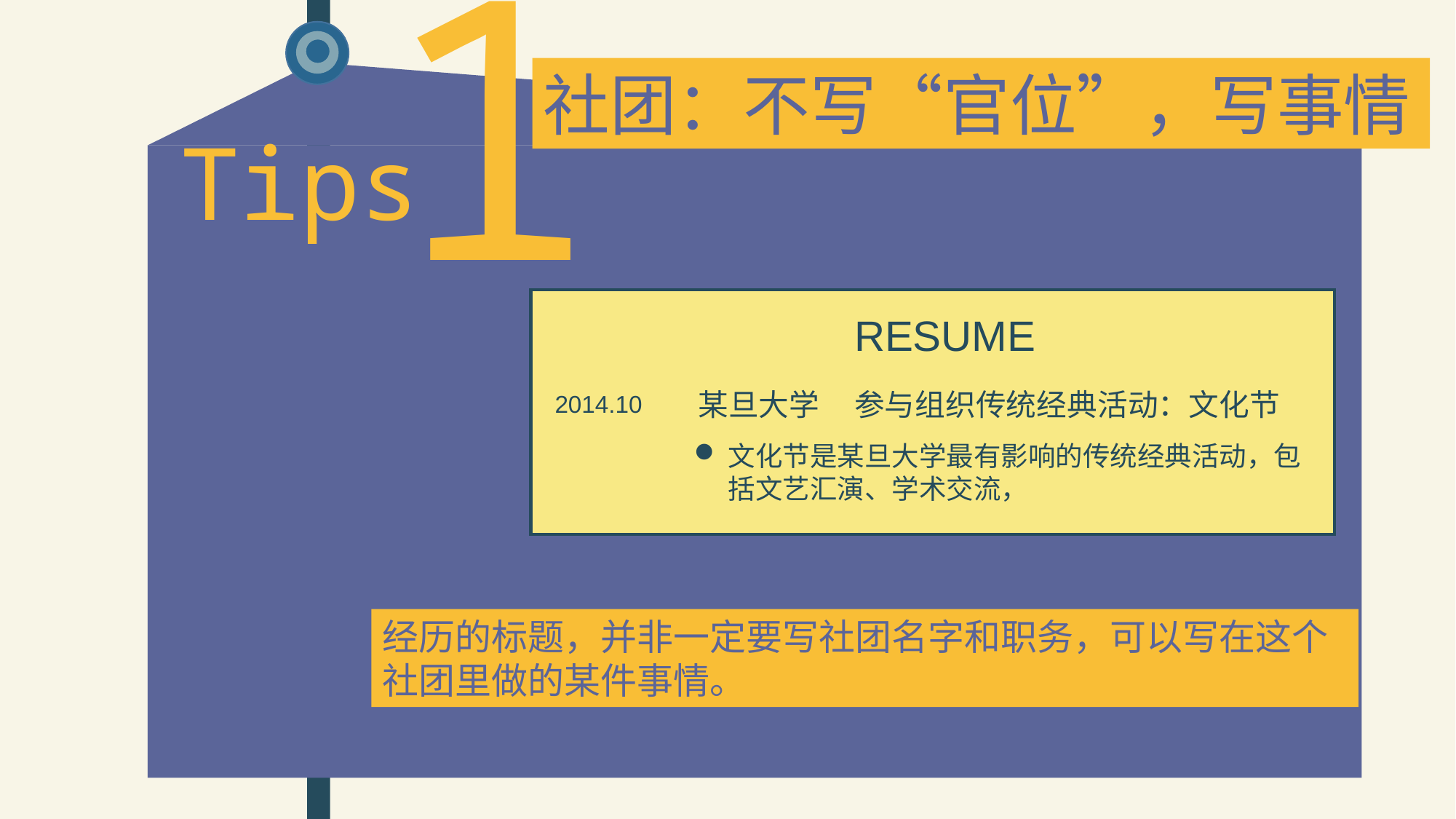

1

社团：不写“官位”，写事情

Tips

RESUME
某旦大学
参与组织传统经典活动：文化节
2014.10
文化节是某旦大学最有影响的传统经典活动，包括文艺汇演、学术交流，
经历的标题，并非一定要写社团名字和职务，可以写在这个社团里做的某件事情。